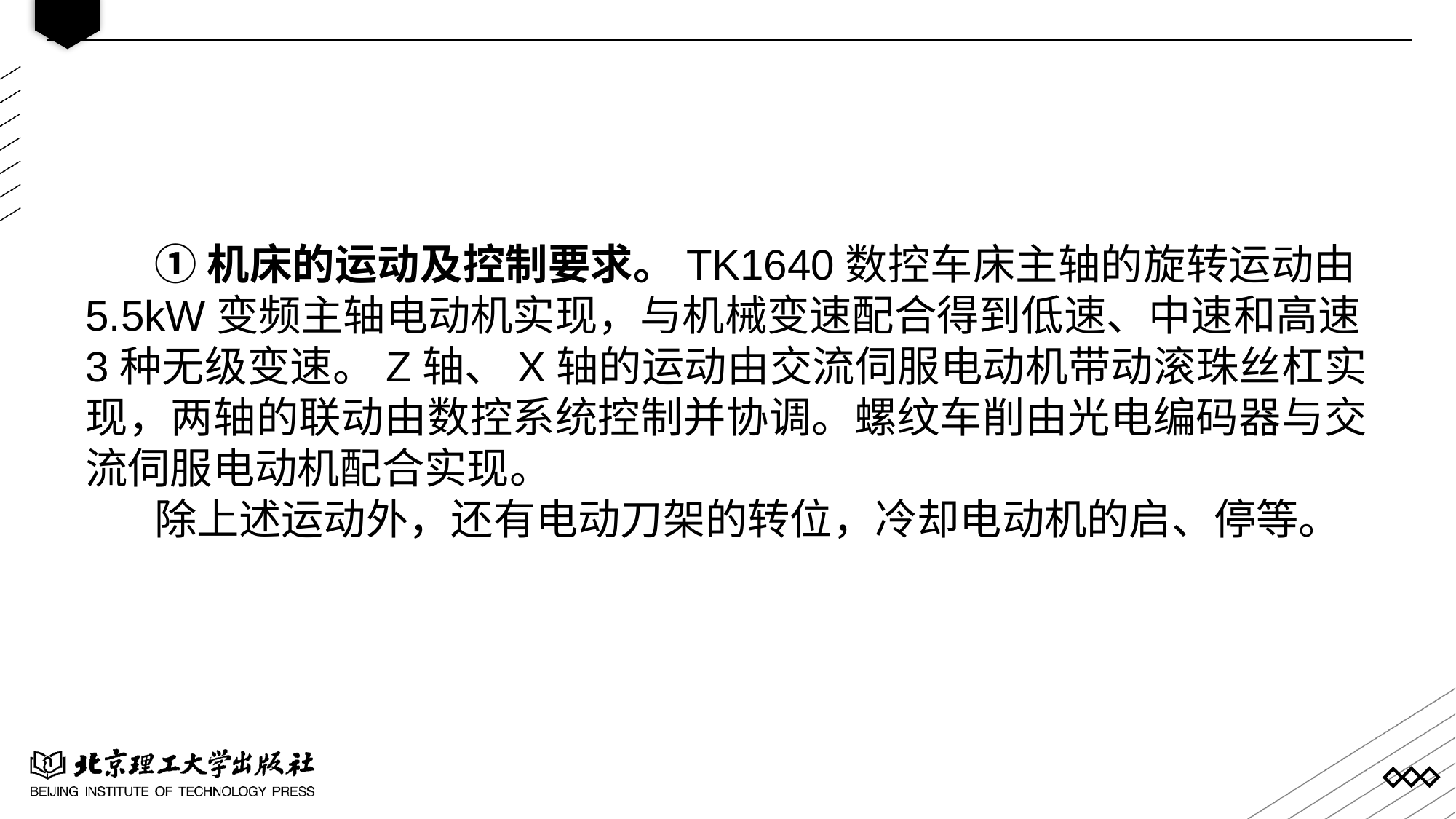

①机床的运动及控制要求。TK1640数控车床主轴的旋转运动由5.5kW变频主轴电动机实现，与机械变速配合得到低速、中速和高速3种无级变速。Z轴、X轴的运动由交流伺服电动机带动滚珠丝杠实现，两轴的联动由数控系统控制并协调。螺纹车削由光电编码器与交流伺服电动机配合实现。
除上述运动外，还有电动刀架的转位，冷却电动机的启、停等。